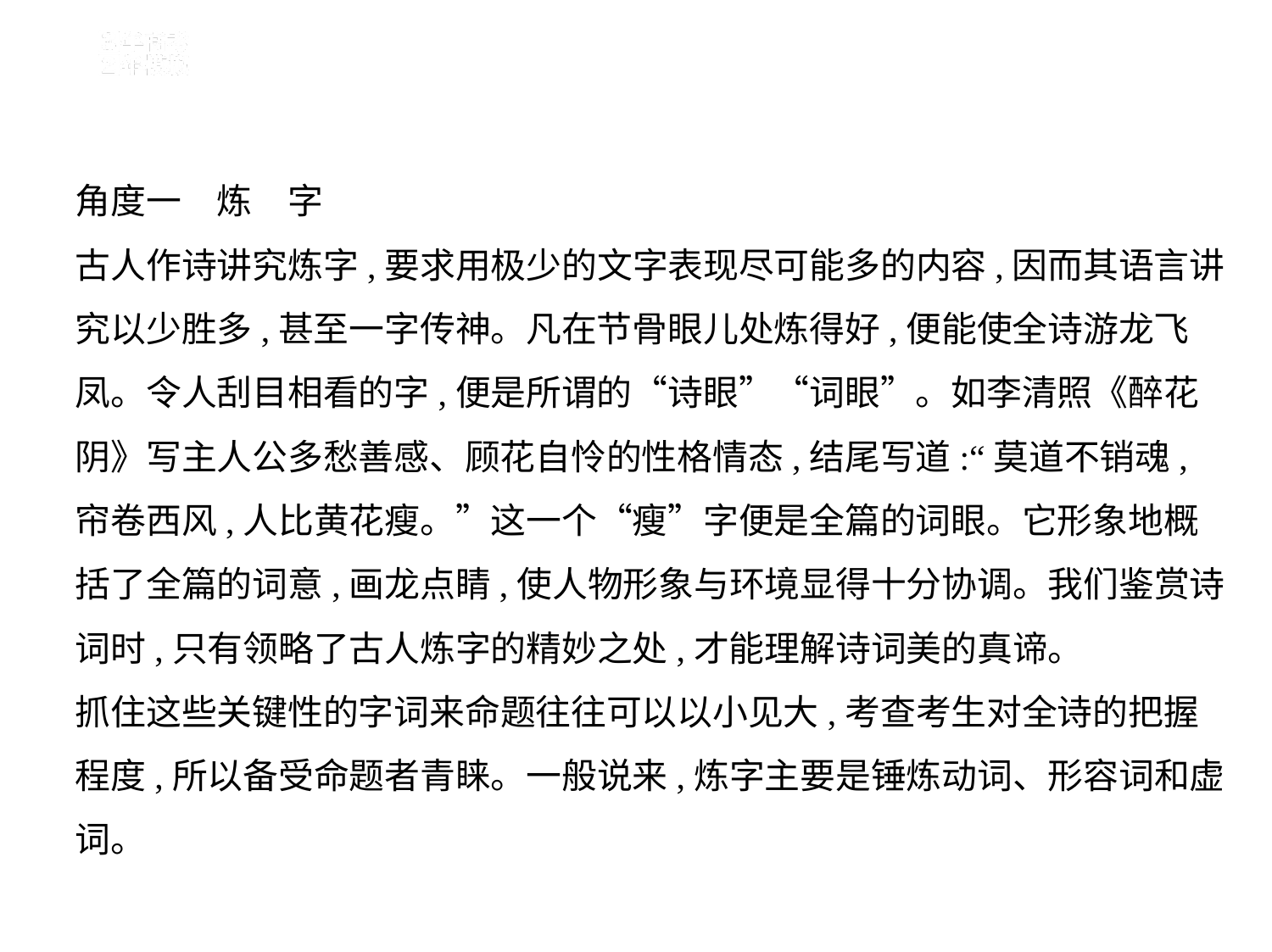

角度一　炼　字
古人作诗讲究炼字,要求用极少的文字表现尽可能多的内容,因而其语言讲
究以少胜多,甚至一字传神。凡在节骨眼儿处炼得好,便能使全诗游龙飞
凤。令人刮目相看的字,便是所谓的“诗眼”“词眼”。如李清照《醉花
阴》写主人公多愁善感、顾花自怜的性格情态,结尾写道:“莫道不销魂,
帘卷西风,人比黄花瘦。”这一个“瘦”字便是全篇的词眼。它形象地概
括了全篇的词意,画龙点睛,使人物形象与环境显得十分协调。我们鉴赏诗
词时,只有领略了古人炼字的精妙之处,才能理解诗词美的真谛。
抓住这些关键性的字词来命题往往可以以小见大,考查考生对全诗的把握
程度,所以备受命题者青睐。一般说来,炼字主要是锤炼动词、形容词和虚
词。